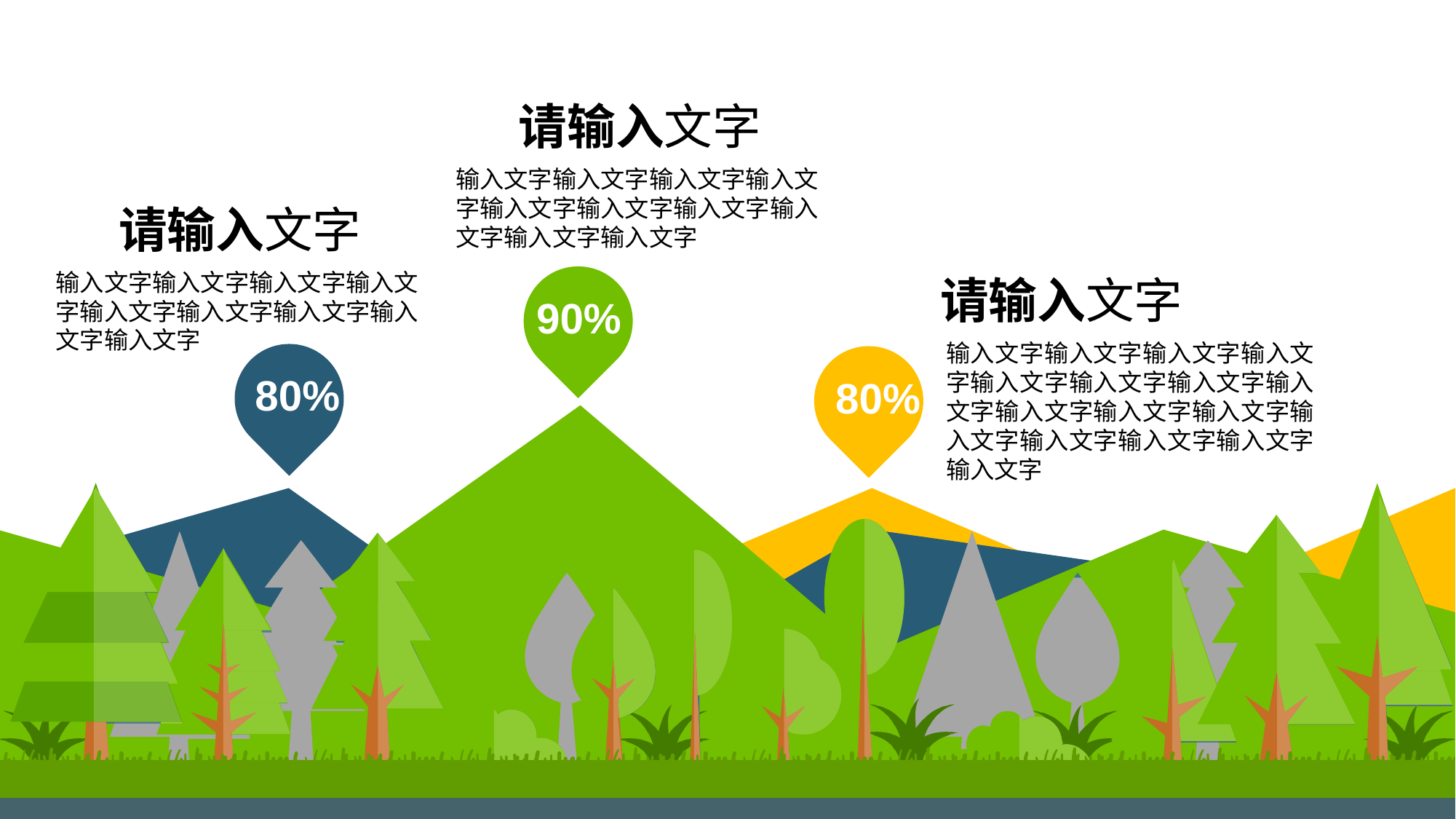

请输入文字
输入文字输入文字输入文字输入文字输入文字输入文字输入文字输入文字输入文字输入文字
请输入文字
输入文字输入文字输入文字输入文字输入文字输入文字输入文字输入文字输入文字
请输入文字
输入文字输入文字输入文字输入文字输入文字输入文字输入文字输入文字输入文字输入文字输入文字输入文字输入文字输入文字输入文字输入文字

90%

### Chart

| Category | 系列 1 | 系列 2 | 系列 3 |
|---|---|---|---|
| 3 | 7.0 | 6.0 | 3.0 |
| 2 | 5.0 | 8.0 | 2.0 |
| 5 | 10.0 | 3.0 | 5.0 |
| 8 | 4.0 | 7.0 | 8.0 |
| 5 | 7.0 | 6.0 | 5.0 |
80%

80%